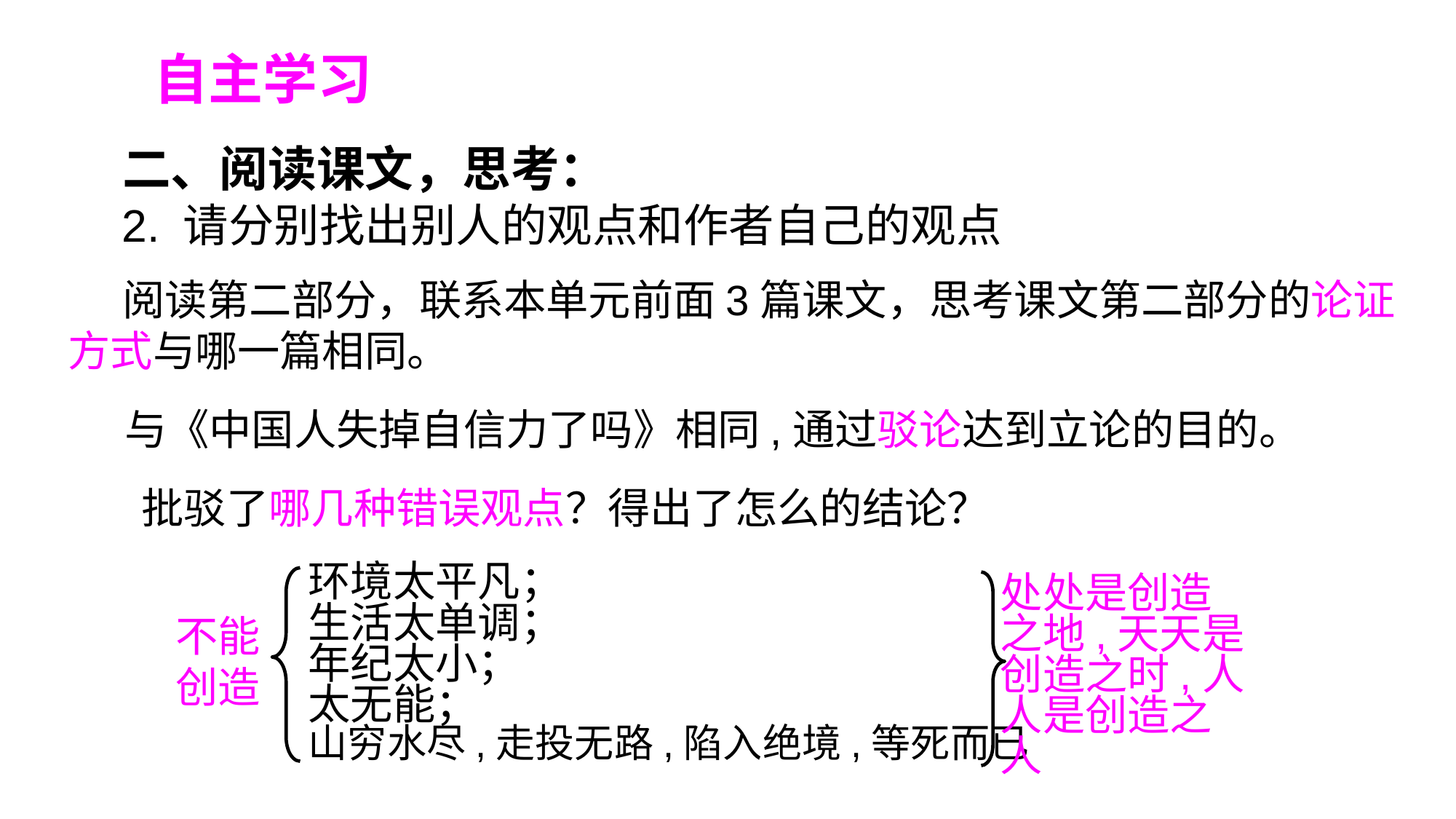

自主学习
二、阅读课文，思考：
2. 请分别找出别人的观点和作者自己的观点
阅读第二部分，联系本单元前面3篇课文，思考课文第二部分的论证方式与哪一篇相同。
    与《中国人失掉自信力了吗》相同,通过驳论达到立论的目的。
    批驳了哪几种错误观点？得出了怎么的结论？
环境太平凡；
生活太单调；
年纪太小；
太无能；
山穷水尽,走投无路,陷入绝境,等死而已

处处是创造之地,天天是创造之时,人人是创造之人

不能创造